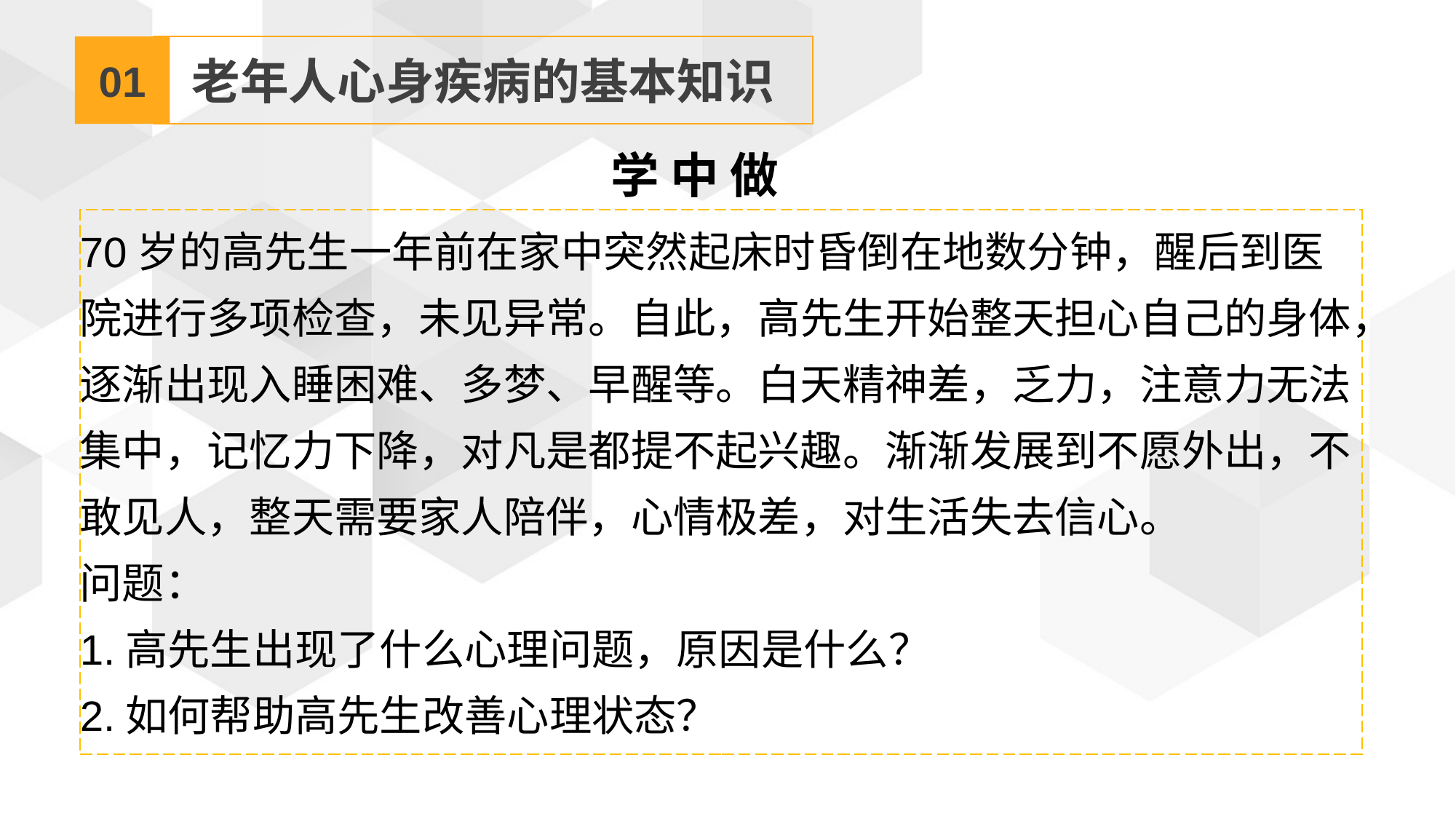

01
老年人心身疾病的基本知识
学 中 做
70岁的高先生一年前在家中突然起床时昏倒在地数分钟，醒后到医院进行多项检查，未见异常。自此，高先生开始整天担心自己的身体，逐渐出现入睡困难、多梦、早醒等。白天精神差，乏力，注意力无法集中，记忆力下降，对凡是都提不起兴趣。渐渐发展到不愿外出，不敢见人，整天需要家人陪伴，心情极差，对生活失去信心。
问题：
1.高先生出现了什么心理问题，原因是什么？
2.如何帮助高先生改善心理状态？